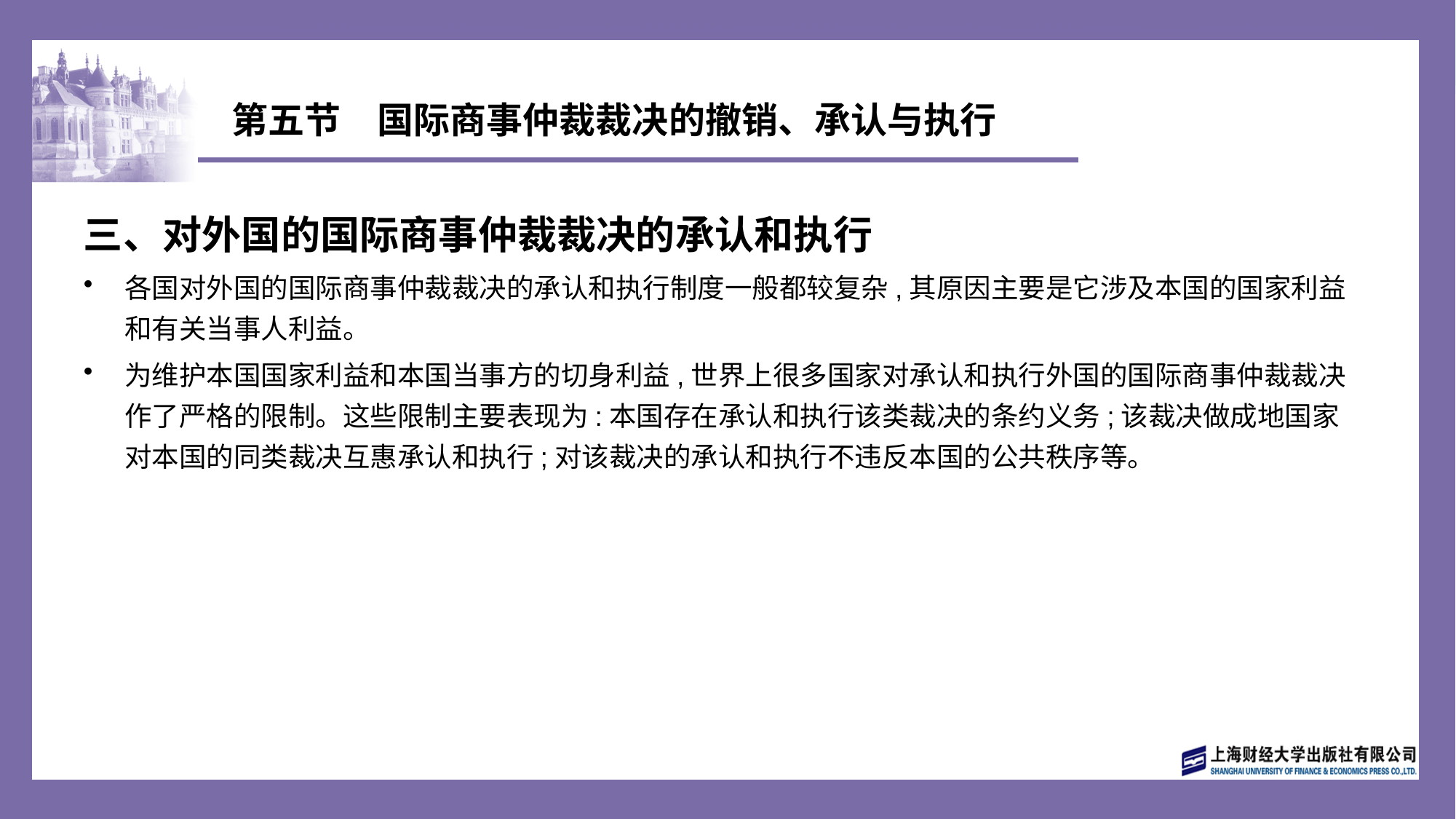

# 第五节　国际商事仲裁裁决的撤销、承认与执行
三、对外国的国际商事仲裁裁决的承认和执行
各国对外国的国际商事仲裁裁决的承认和执行制度一般都较复杂,其原因主要是它涉及本国的国家利益和有关当事人利益。
为维护本国国家利益和本国当事方的切身利益,世界上很多国家对承认和执行外国的国际商事仲裁裁决作了严格的限制。这些限制主要表现为:本国存在承认和执行该类裁决的条约义务;该裁决做成地国家对本国的同类裁决互惠承认和执行;对该裁决的承认和执行不违反本国的公共秩序等。